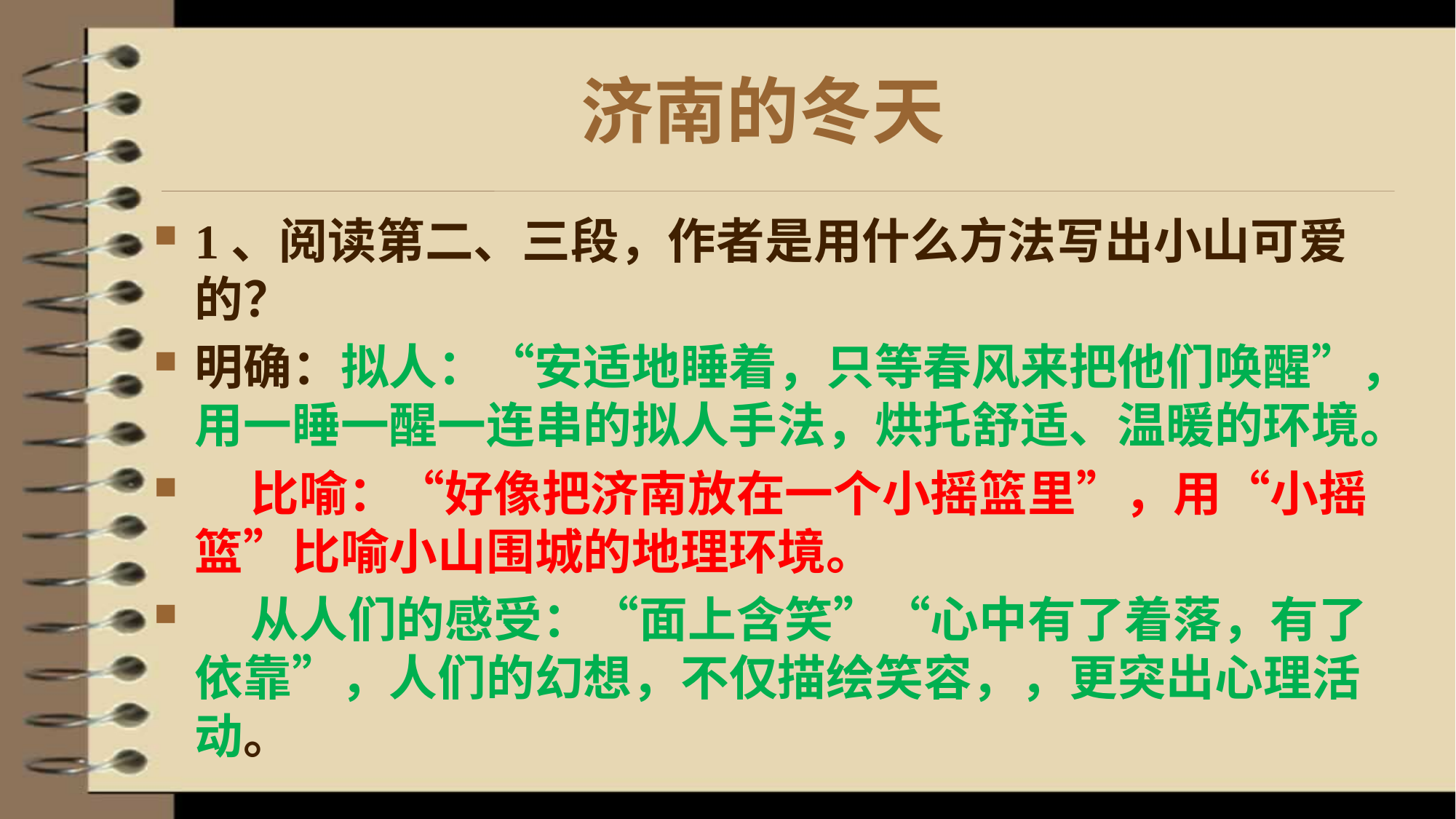

# 济南的冬天
1、阅读第二、三段，作者是用什么方法写出小山可爱的？
明确：拟人：“安适地睡着，只等春风来把他们唤醒”，用一睡一醒一连串的拟人手法，烘托舒适、温暖的环境。
    比喻：“好像把济南放在一个小摇篮里”，用“小摇篮”比喻小山围城的地理环境。
    从人们的感受：“面上含笑”“心中有了着落，有了依靠”，人们的幻想，不仅描绘笑容，，更突出心理活动。